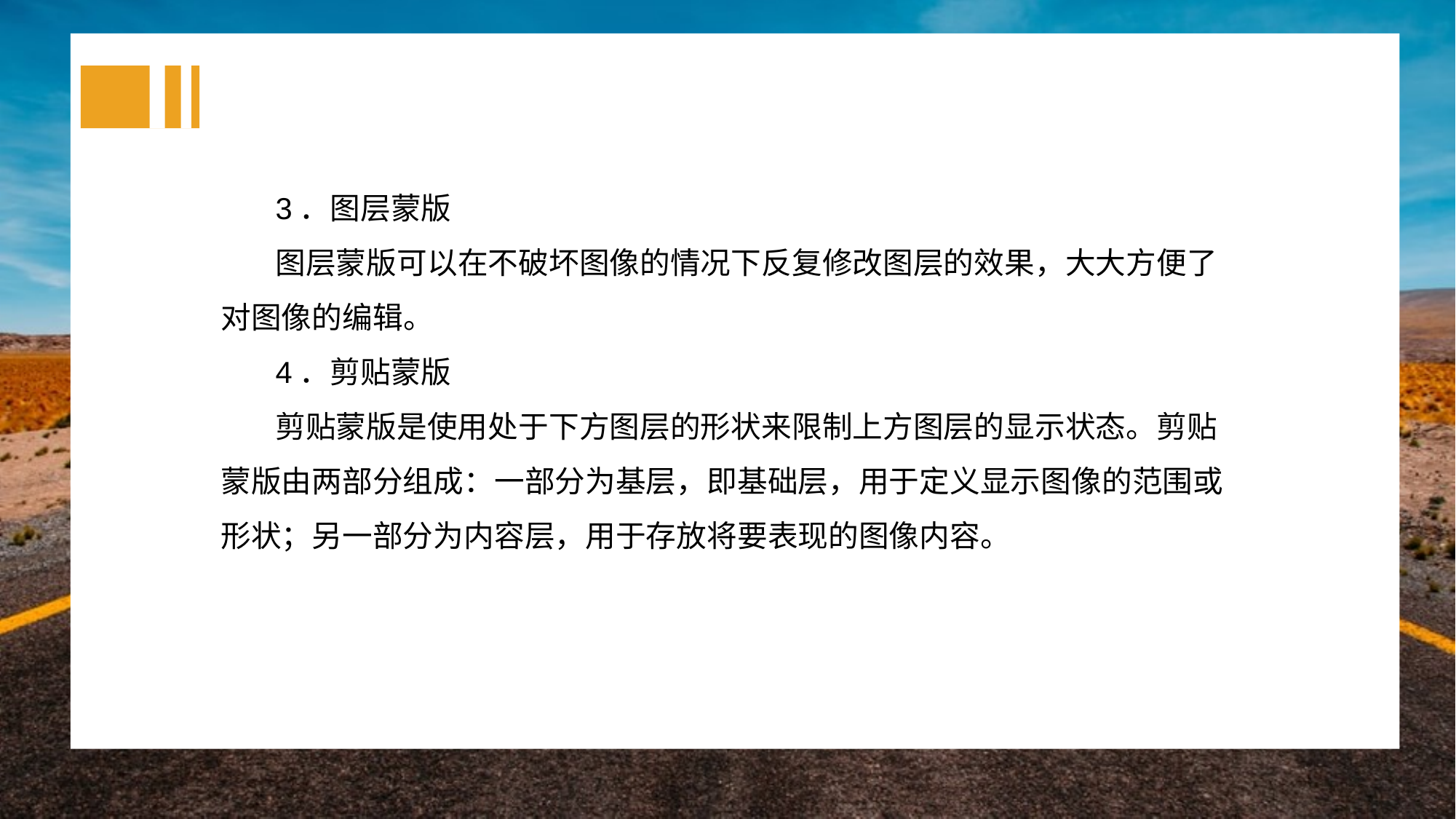

3．图层蒙版
图层蒙版可以在不破坏图像的情况下反复修改图层的效果，大大方便了对图像的编辑。
4．剪贴蒙版
剪贴蒙版是使用处于下方图层的形状来限制上方图层的显示状态。剪贴蒙版由两部分组成：一部分为基层，即基础层，用于定义显示图像的范围或形状；另一部分为内容层，用于存放将要表现的图像内容。